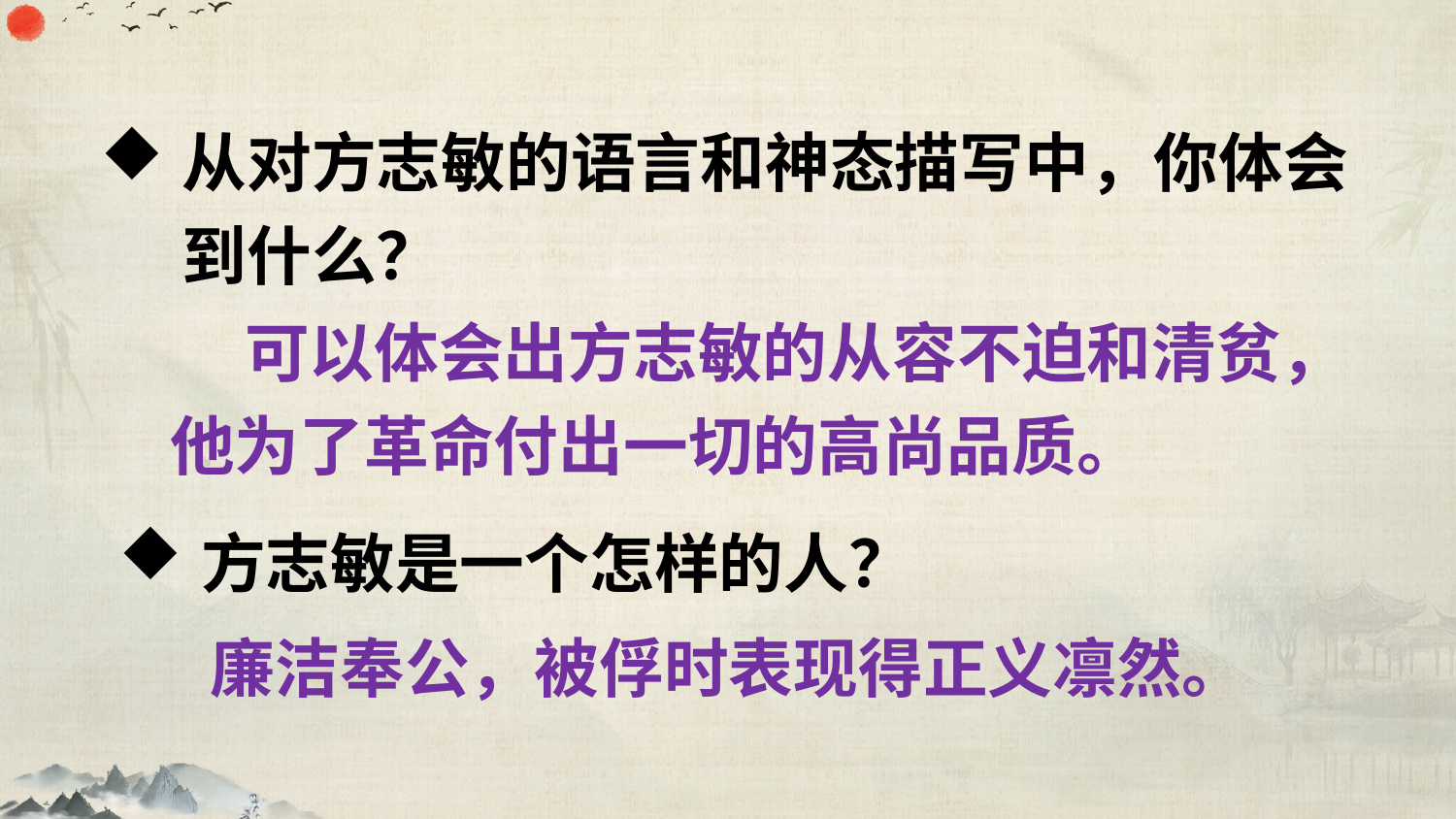

从对方志敏的语言和神态描写中，你体会到什么？
    可以体会出方志敏的从容不迫和清贫，他为了革命付出一切的高尚品质。
方志敏是一个怎样的人？
廉洁奉公，被俘时表现得正义凛然。